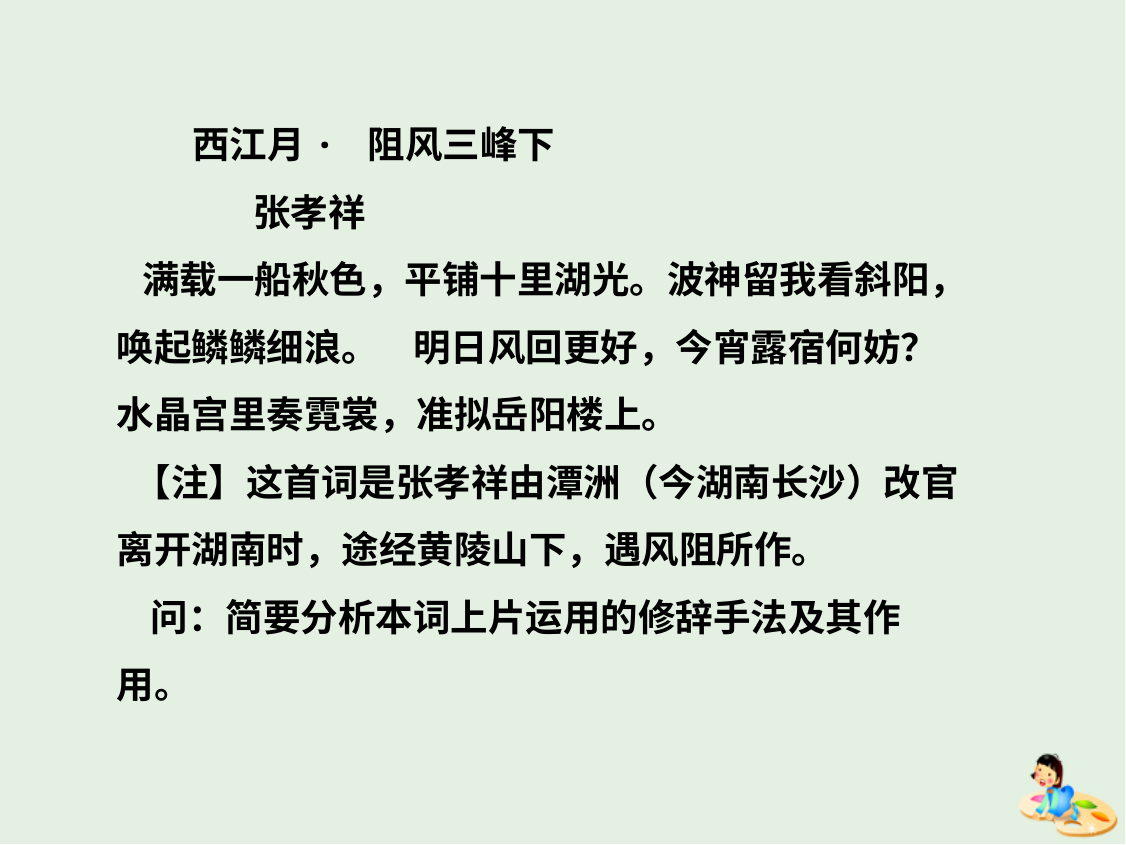

西江月· 阻风三峰下
               张孝祥 
   满载一船秋色，平铺十里湖光。波神留我看斜阳，唤起鳞鳞细浪。    明日风回更好，今宵露宿何妨？水晶宫里奏霓裳，准拟岳阳楼上。 
  【注】这首词是张孝祥由潭洲（今湖南长沙）改官离开湖南时，途经黄陵山下，遇风阻所作。 
    问：简要分析本词上片运用的修辞手法及其作用。